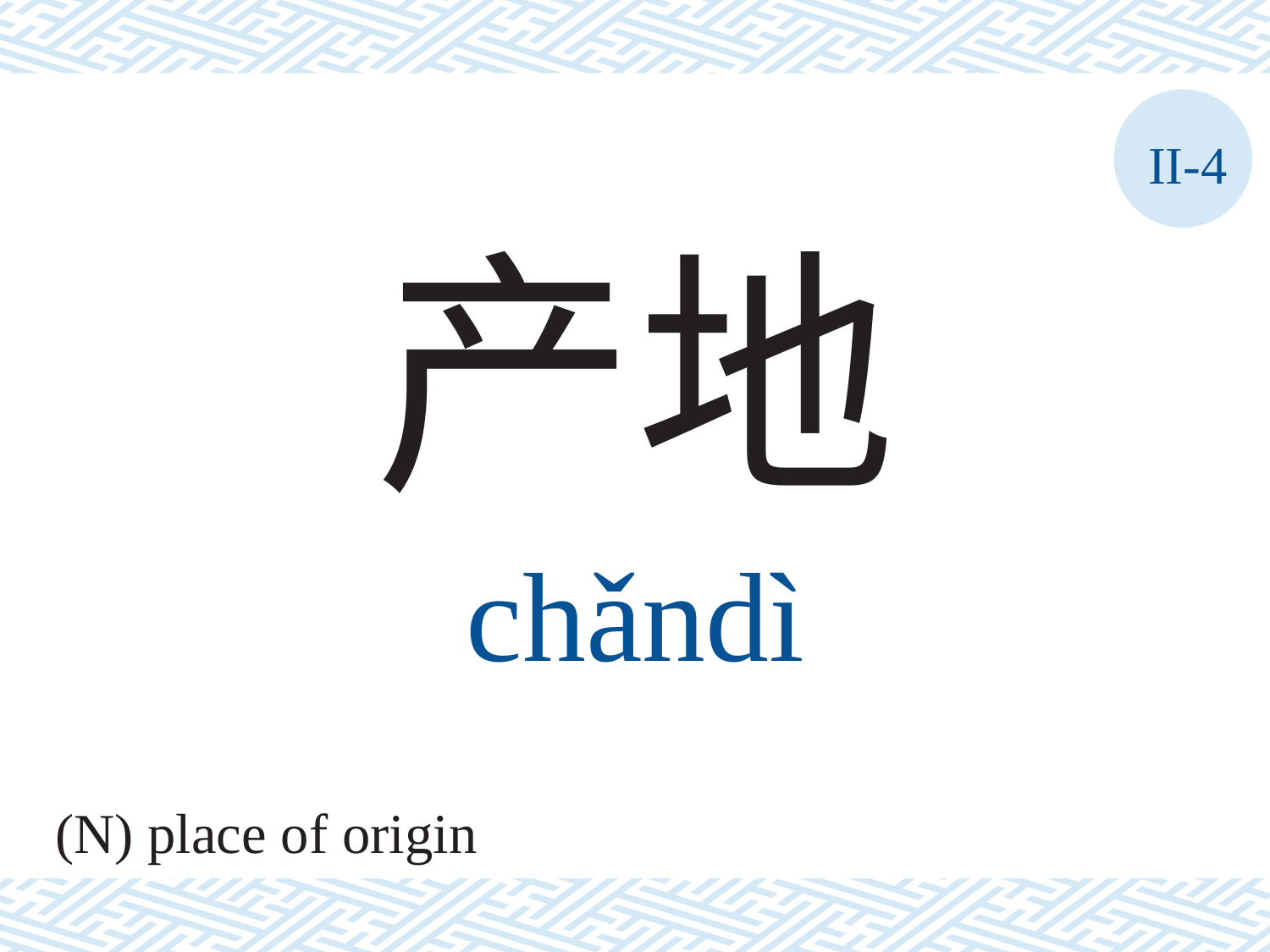

II-4
产地
chǎndì
(N) place of origin